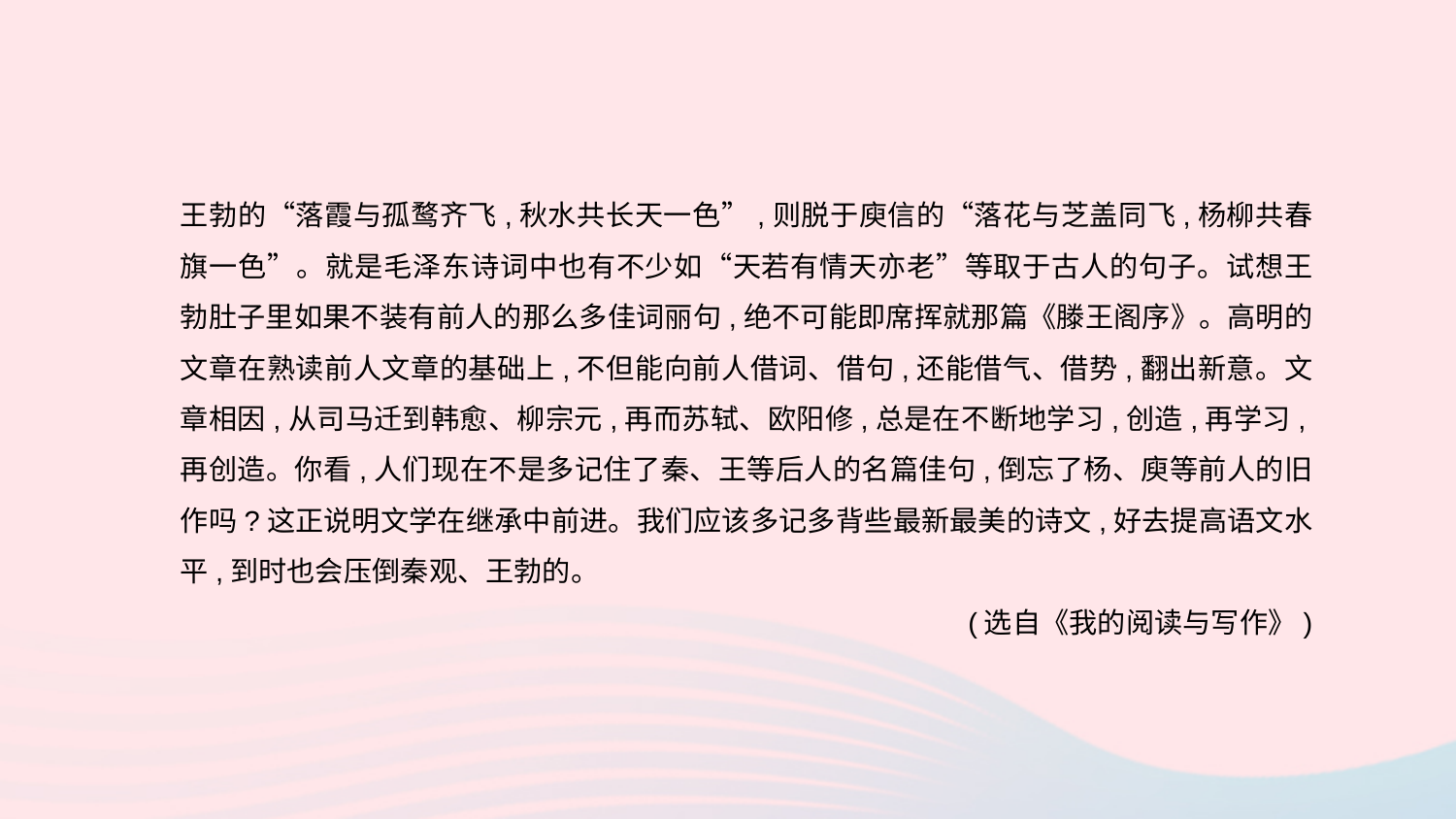

王勃的“落霞与孤鹜齐飞,秋水共长天一色”,则脱于庾信的“落花与芝盖同飞,杨柳共春旗一色”。就是毛泽东诗词中也有不少如“天若有情天亦老”等取于古人的句子。试想王勃肚子里如果不装有前人的那么多佳词丽句,绝不可能即席挥就那篇《滕王阁序》。高明的文章在熟读前人文章的基础上,不但能向前人借词、借句,还能借气、借势,翻出新意。文章相因,从司马迁到韩愈、柳宗元,再而苏轼、欧阳修,总是在不断地学习,创造,再学习,再创造。你看,人们现在不是多记住了秦、王等后人的名篇佳句,倒忘了杨、庾等前人的旧作吗?这正说明文学在继承中前进。我们应该多记多背些最新最美的诗文,好去提高语文水平,到时也会压倒秦观、王勃的。
(选自《我的阅读与写作》)